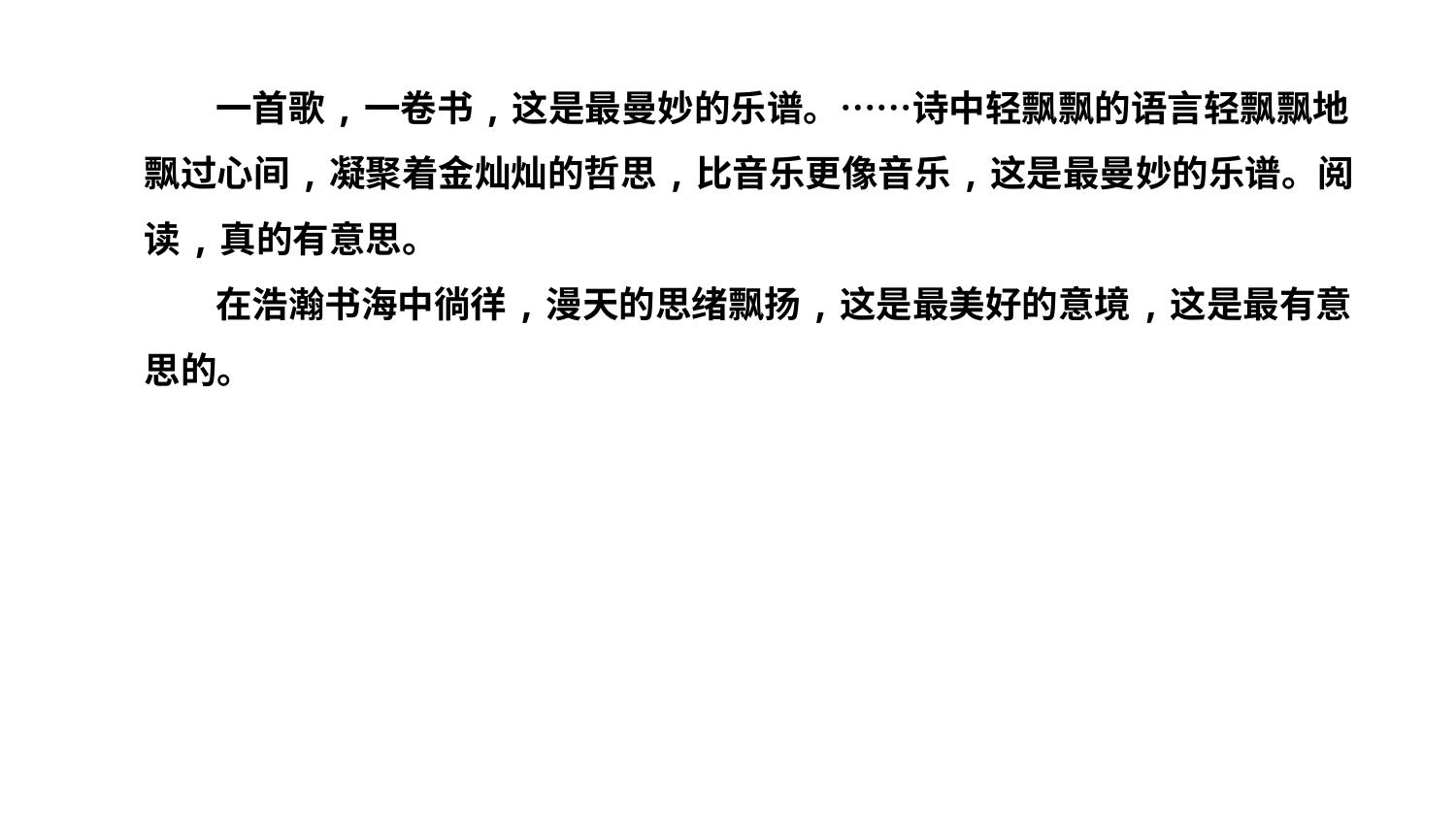

一首歌,一卷书,这是最曼妙的乐谱。……诗中轻飘飘的语言轻飘飘地飘过心间,凝聚着金灿灿的哲思,比音乐更像音乐,这是最曼妙的乐谱。阅读,真的有意思。
在浩瀚书海中徜徉,漫天的思绪飘扬,这是最美好的意境,这是最有意思的。